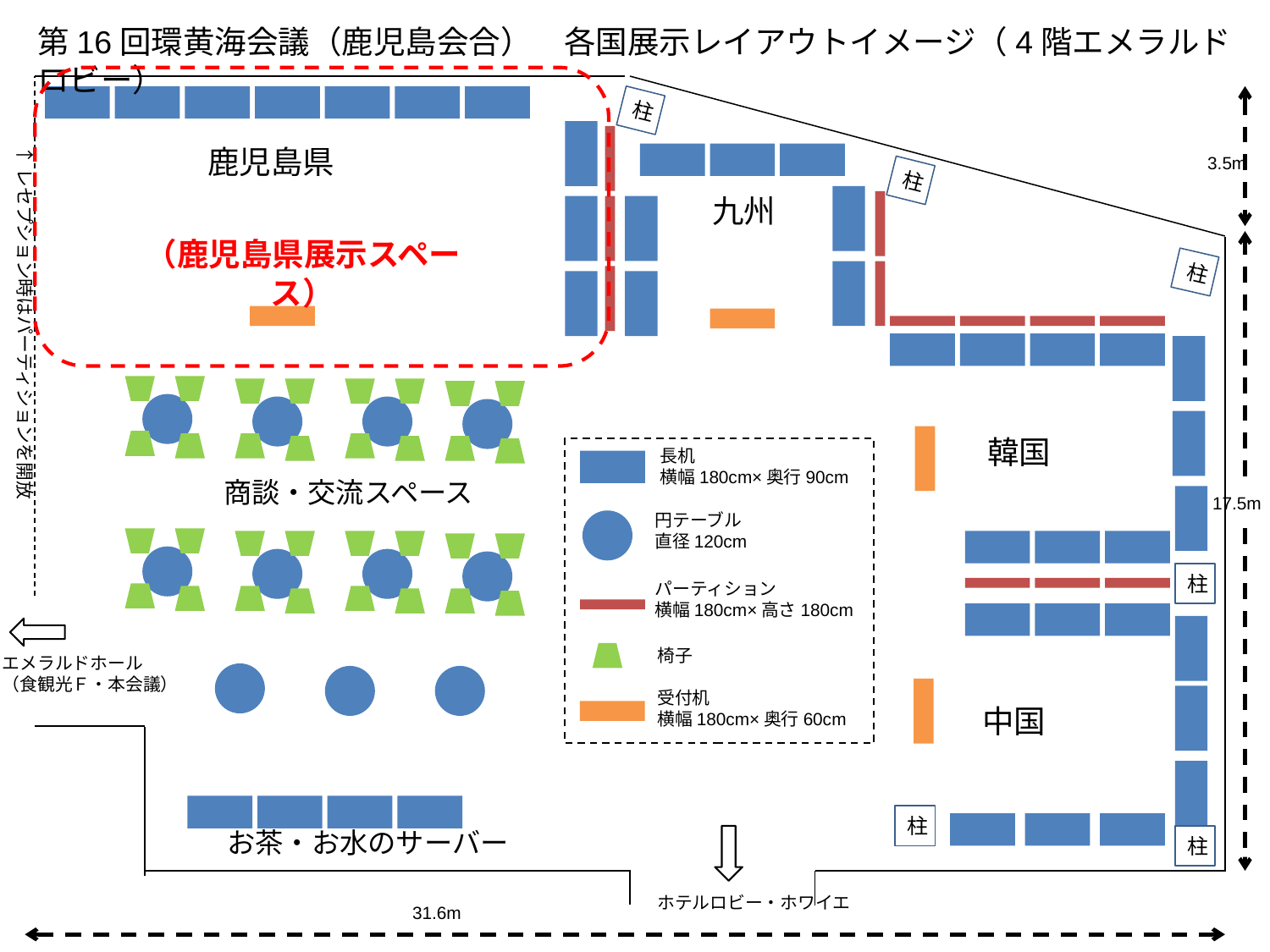

第16回環黄海会議（鹿児島会合）　各国展示レイアウトイメージ（4階エメラルドロビー）

柱
↑レセプション時はパーティションを開放
鹿児島県

3.5m

柱
九州

（鹿児島県展示スペース）
柱

韓国

長机
横幅180cm×奥行90cm

商談・交流スペース
17.5m

円テーブル
直径120cm

柱
パーティション
横幅180cm×高さ180cm

椅子

エメラルドホール
（食観光Ｆ・本会議）

受付机
横幅180cm×奥行60cm
中国

柱

お茶・お水のサーバー
柱

ホテルロビー・ホワイエ
31.6m